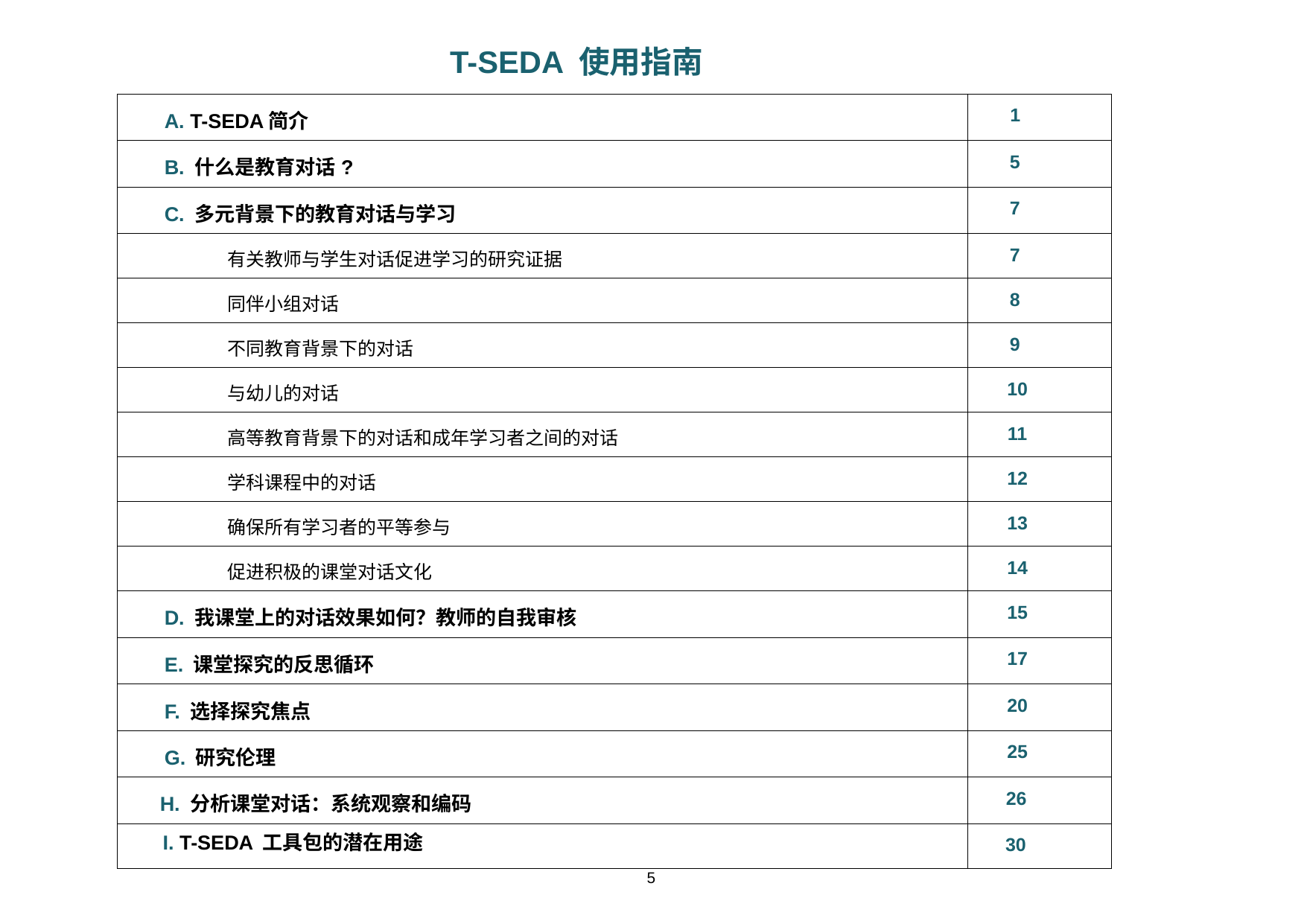

# T-SEDA 使用指南
| A. T-SEDA简介 | 1 |
| --- | --- |
| B. 什么是教育对话? | 5 |
| C. 多元背景下的教育对话与学习 | 7 |
| 有关教师与学生对话促进学习的研究证据 | 7 |
| 同伴小组对话 | 8 |
| 不同教育背景下的对话 | 9 |
| 与幼儿的对话 | 10 |
| 高等教育背景下的对话和成年学习者之间的对话 | 11 |
| 学科课程中的对话 | 12 |
| 确保所有学习者的平等参与 | 13 |
| 促进积极的课堂对话文化 | 14 |
| D. 我课堂上的对话效果如何？教师的自我审核 | 15 |
| E. 课堂探究的反思循环 | 17 |
| F. 选择探究焦点 | 20 |
| G. 研究伦理 | 25 |
| H. 分析课堂对话：系统观察和编码 | 26 |
| I. T-SEDA 工具包的潜在用途 | 30 |
5